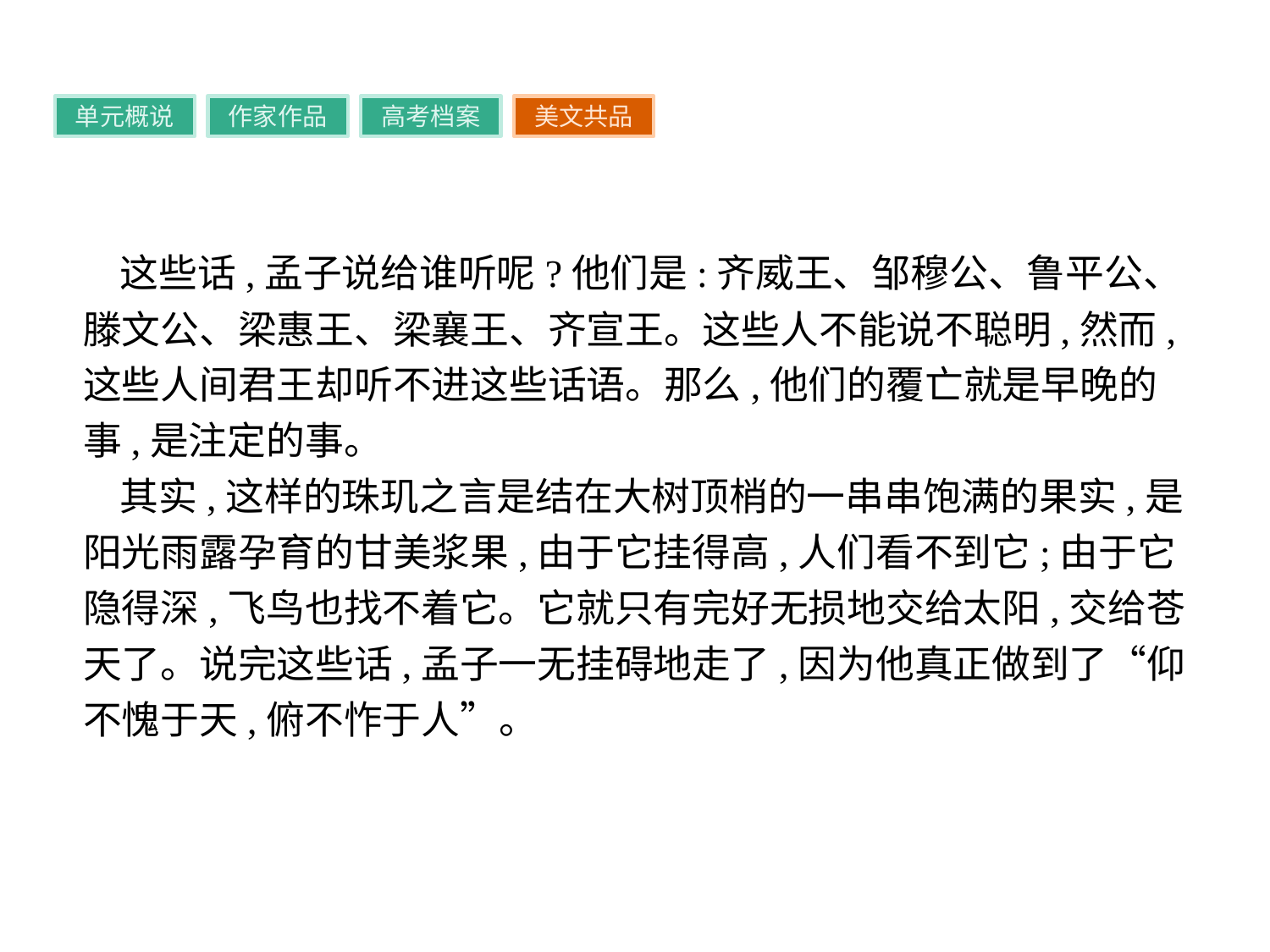

单元概说
作家作品
高考档案
美文共品
这些话,孟子说给谁听呢?他们是:齐威王、邹穆公、鲁平公、滕文公、梁惠王、梁襄王、齐宣王。这些人不能说不聪明,然而,这些人间君王却听不进这些话语。那么,他们的覆亡就是早晚的事,是注定的事。
其实,这样的珠玑之言是结在大树顶梢的一串串饱满的果实,是阳光雨露孕育的甘美浆果,由于它挂得高,人们看不到它;由于它隐得深,飞鸟也找不着它。它就只有完好无损地交给太阳,交给苍天了。说完这些话,孟子一无挂碍地走了,因为他真正做到了“仰不愧于天,俯不怍于人”。